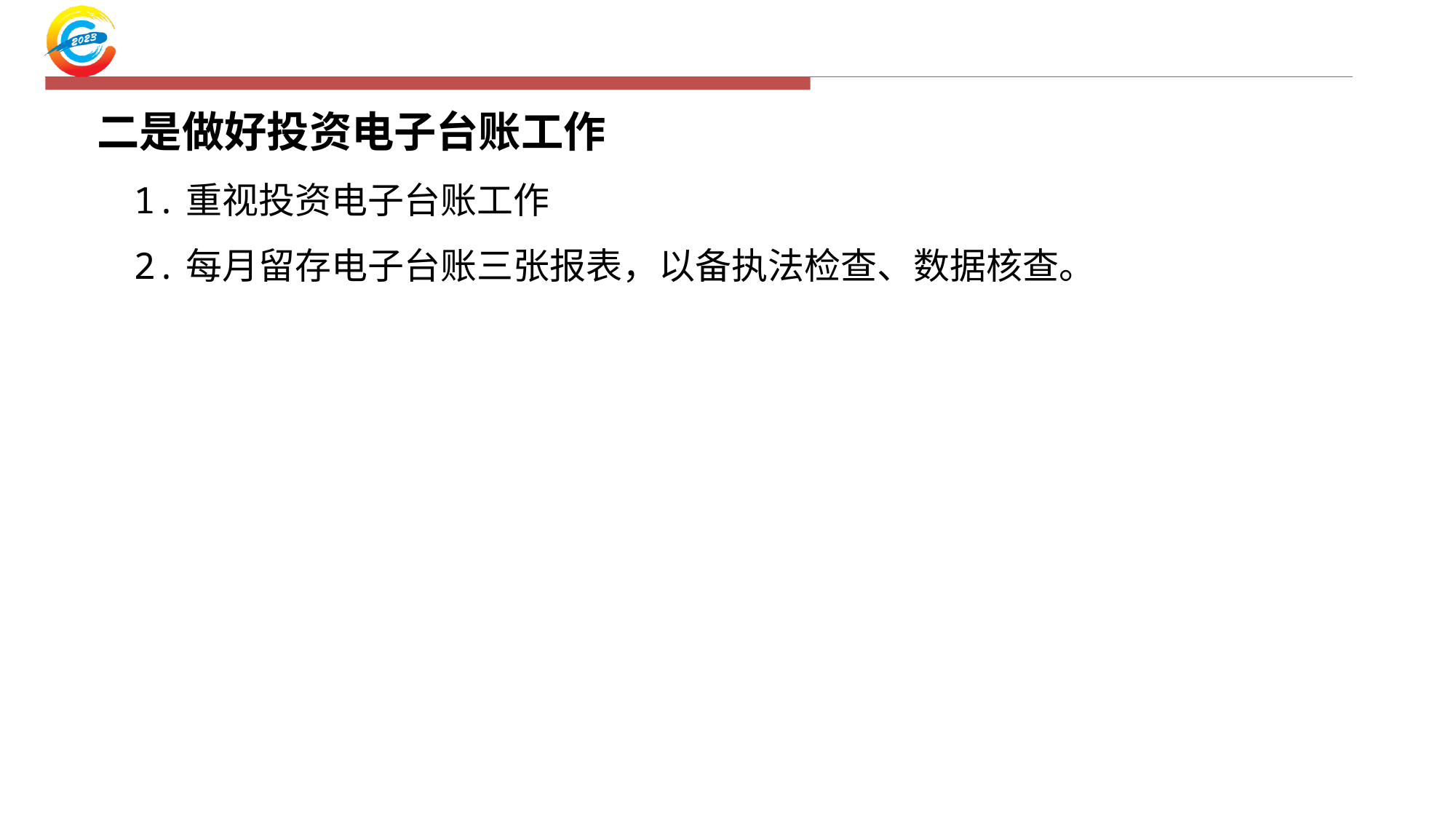

二是做好投资电子台账工作
   1.重视投资电子台账工作
   2.每月留存电子台账三张报表，以备执法检查、数据核查。